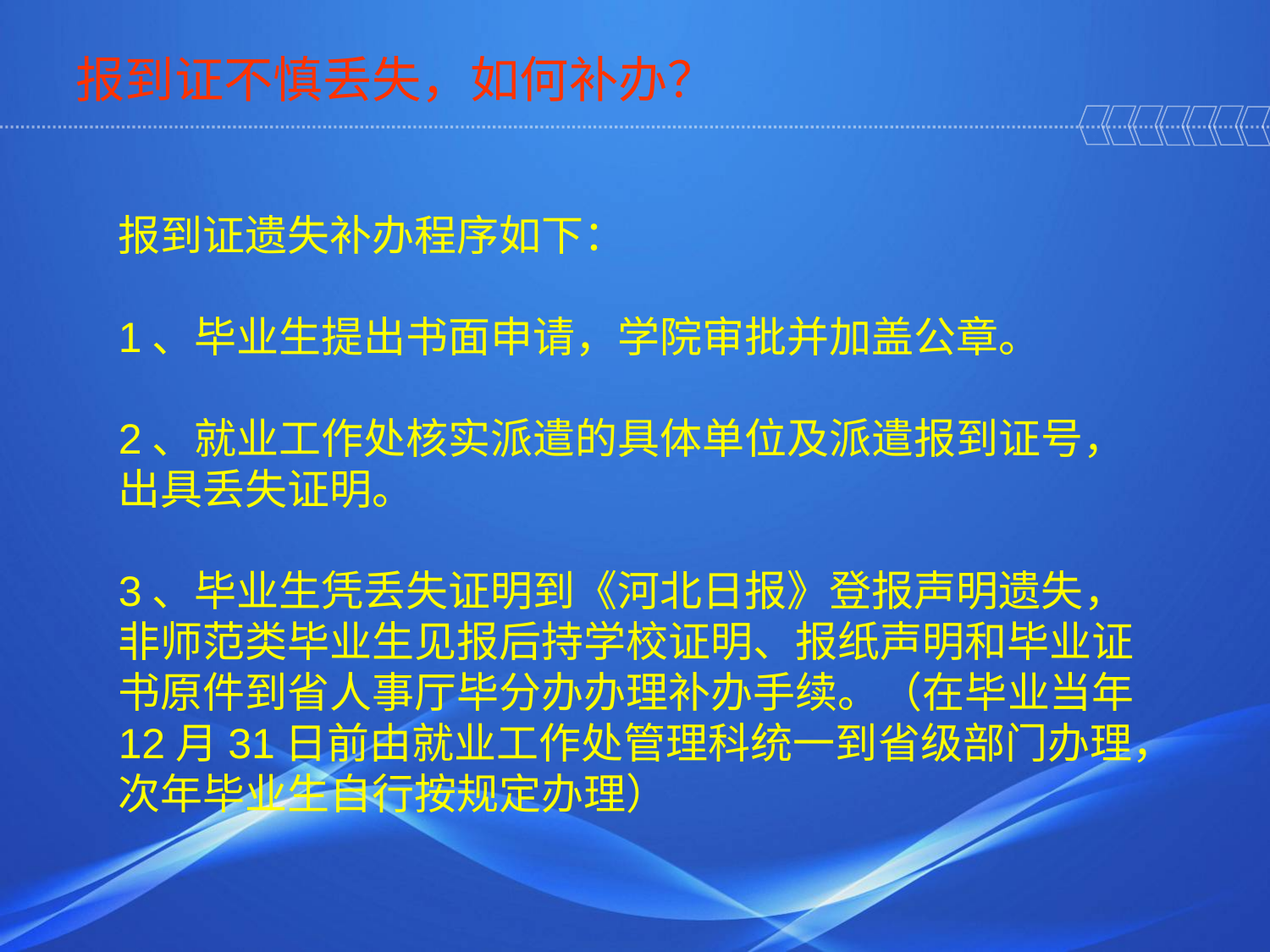

报到证不慎丢失，如何补办？

报到证遗失补办程序如下：

1、毕业生提出书面申请，学院审批并加盖公章。

2、就业工作处核实派遣的具体单位及派遣报到证号，出具丢失证明。

3、毕业生凭丢失证明到《河北日报》登报声明遗失，非师范类毕业生见报后持学校证明、报纸声明和毕业证书原件到省人事厅毕分办办理补办手续。（在毕业当年12月31日前由就业工作处管理科统一到省级部门办理，次年毕业生自行按规定办理）